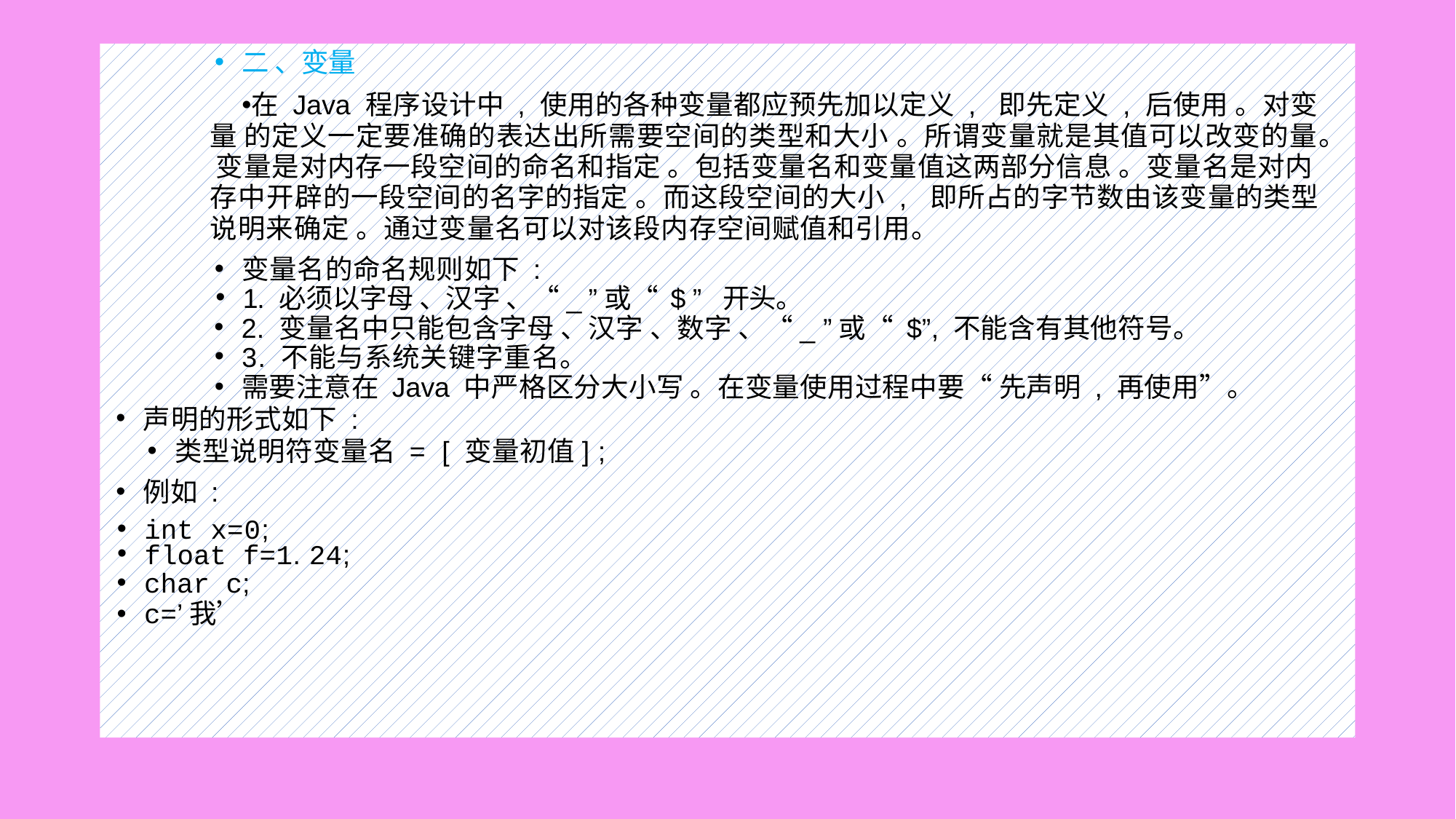

#
二 、变量
在 Java 程序设计中 , 使用的各种变量都应预先加以定义 ,  即先定义 , 后使用 。对变量 的定义一定要准确的表达出所需要空间的类型和大小 。所谓变量就是其值可以改变的量。 变量是对内存一段空间的命名和指定 。包括变量名和变量值这两部分信息 。变量名是对内 存中开辟的一段空间的名字的指定 。而这段空间的大小 ,  即所占的字节数由该变量的类型 说明来确定 。通过变量名可以对该段内存空间赋值和引用。
变量名的命名规则如下 :
1. 必须以字母 、汉字 、“_ ”或“ $ ”  开头。
2. 变量名中只能包含字母 、汉字 、数字 、“_ ”或“ $”, 不能含有其他符号。
3. 不能与系统关键字重名。
需要注意在 Java 中严格区分大小写 。在变量使用过程中要“ 先声明 , 再使用”。
声明的形式如下 :
类型说明符变量名 =  [ 变量初值] ;
例如 :
int x=0;
float f=1. 24;
char c;
c=’我’